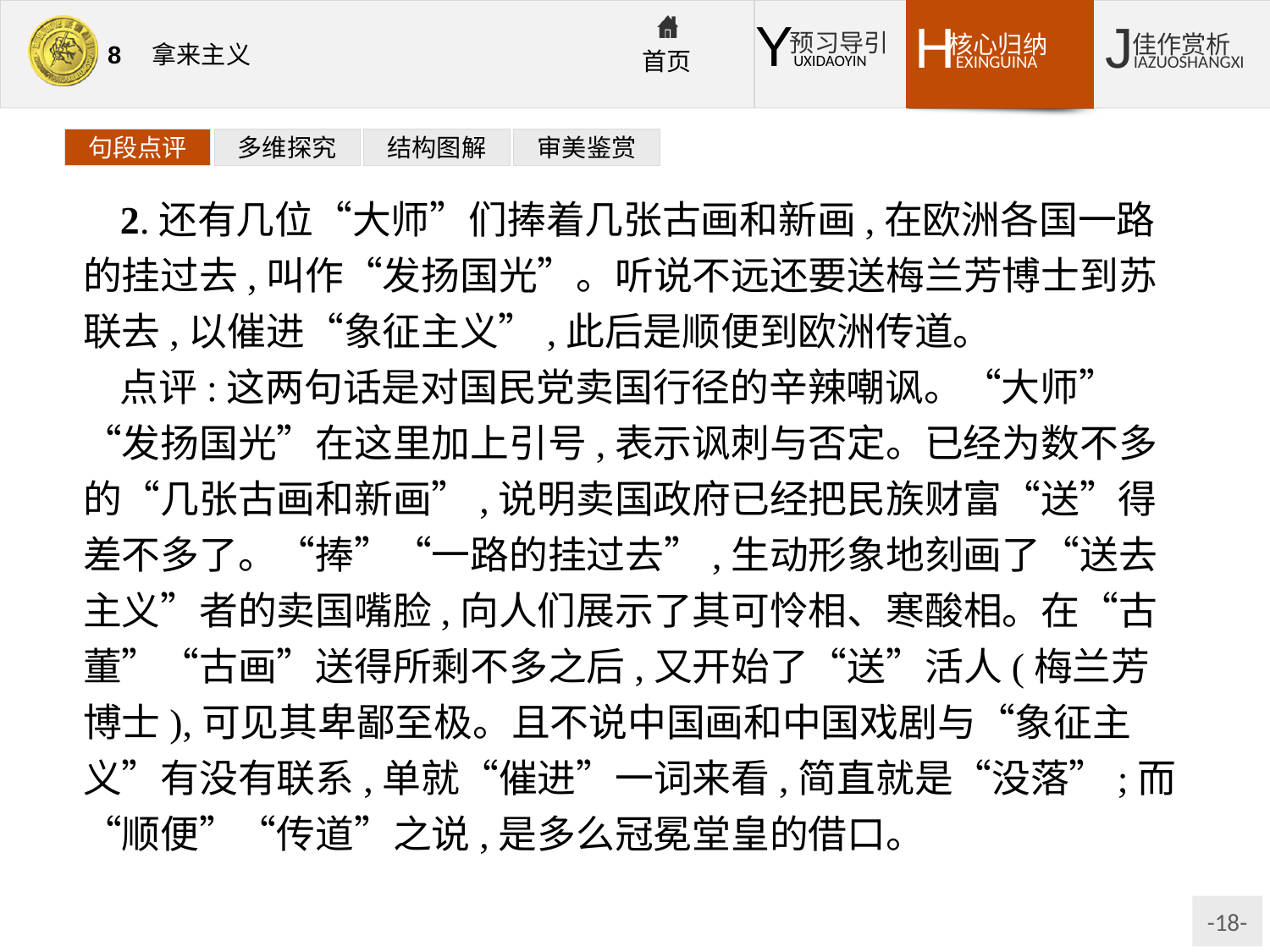

句段点评
多维探究
结构图解
审美鉴赏
2.还有几位“大师”们捧着几张古画和新画,在欧洲各国一路的挂过去,叫作“发扬国光”。听说不远还要送梅兰芳博士到苏联去,以催进“象征主义”,此后是顺便到欧洲传道。
点评:这两句话是对国民党卖国行径的辛辣嘲讽。“大师”“发扬国光”在这里加上引号,表示讽刺与否定。已经为数不多的“几张古画和新画”,说明卖国政府已经把民族财富“送”得差不多了。“捧”“一路的挂过去”,生动形象地刻画了“送去主义”者的卖国嘴脸,向人们展示了其可怜相、寒酸相。在“古董”“古画”送得所剩不多之后,又开始了“送”活人(梅兰芳博士),可见其卑鄙至极。且不说中国画和中国戏剧与“象征主义”有没有联系,单就“催进”一词来看,简直就是“没落”;而“顺便”“传道”之说,是多么冠冕堂皇的借口。